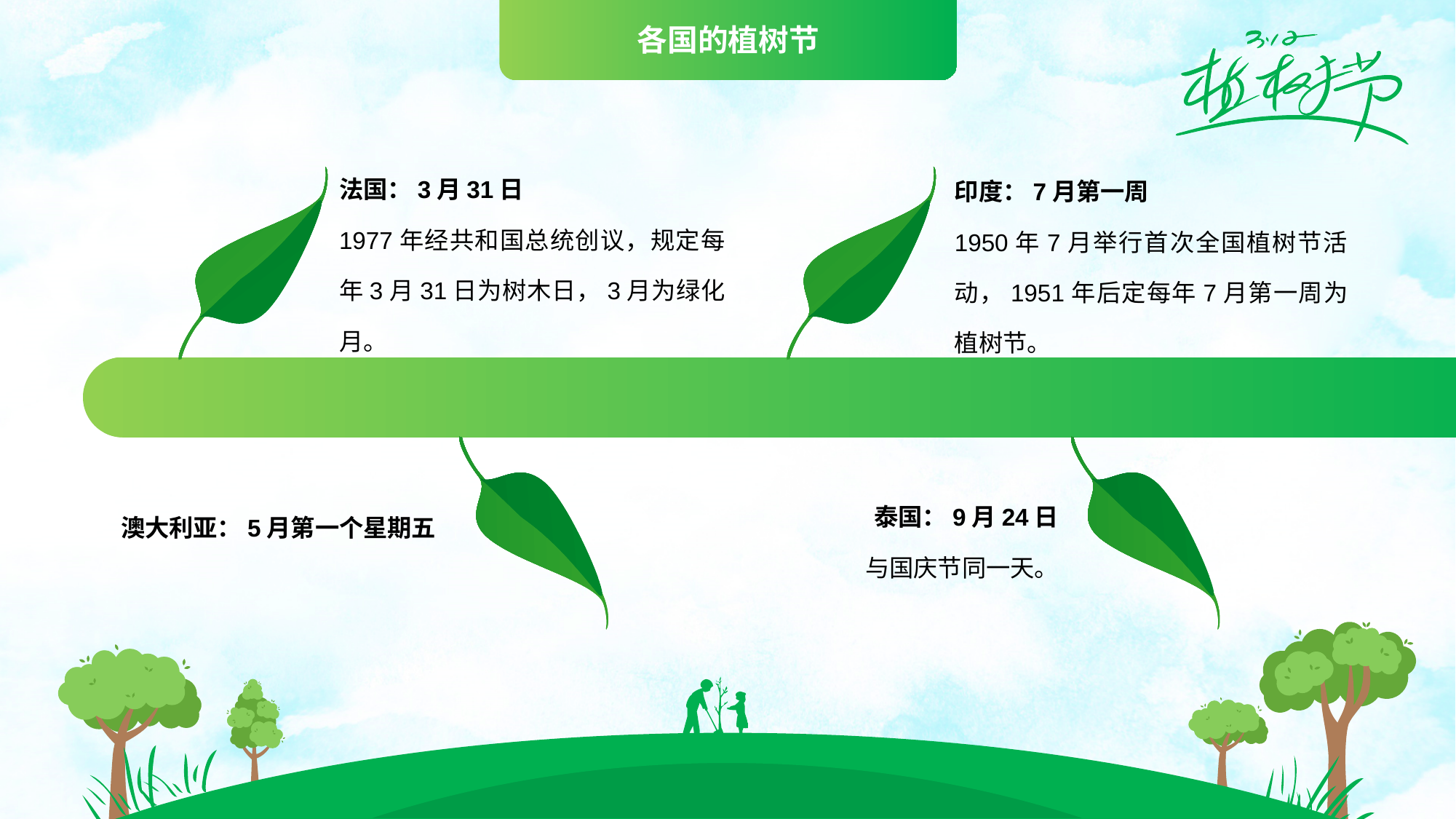

各国的植树节

法国：3月31日
1977年经共和国总统创议，规定每年3月31日为树木日，3月为绿化月。
印度：7月第一周
1950年7月举行首次全国植树节活动，1951年后定每年7月第一周为植树节。

泰国：9月24日
与国庆节同一天。
澳大利亚：5月第一个星期五